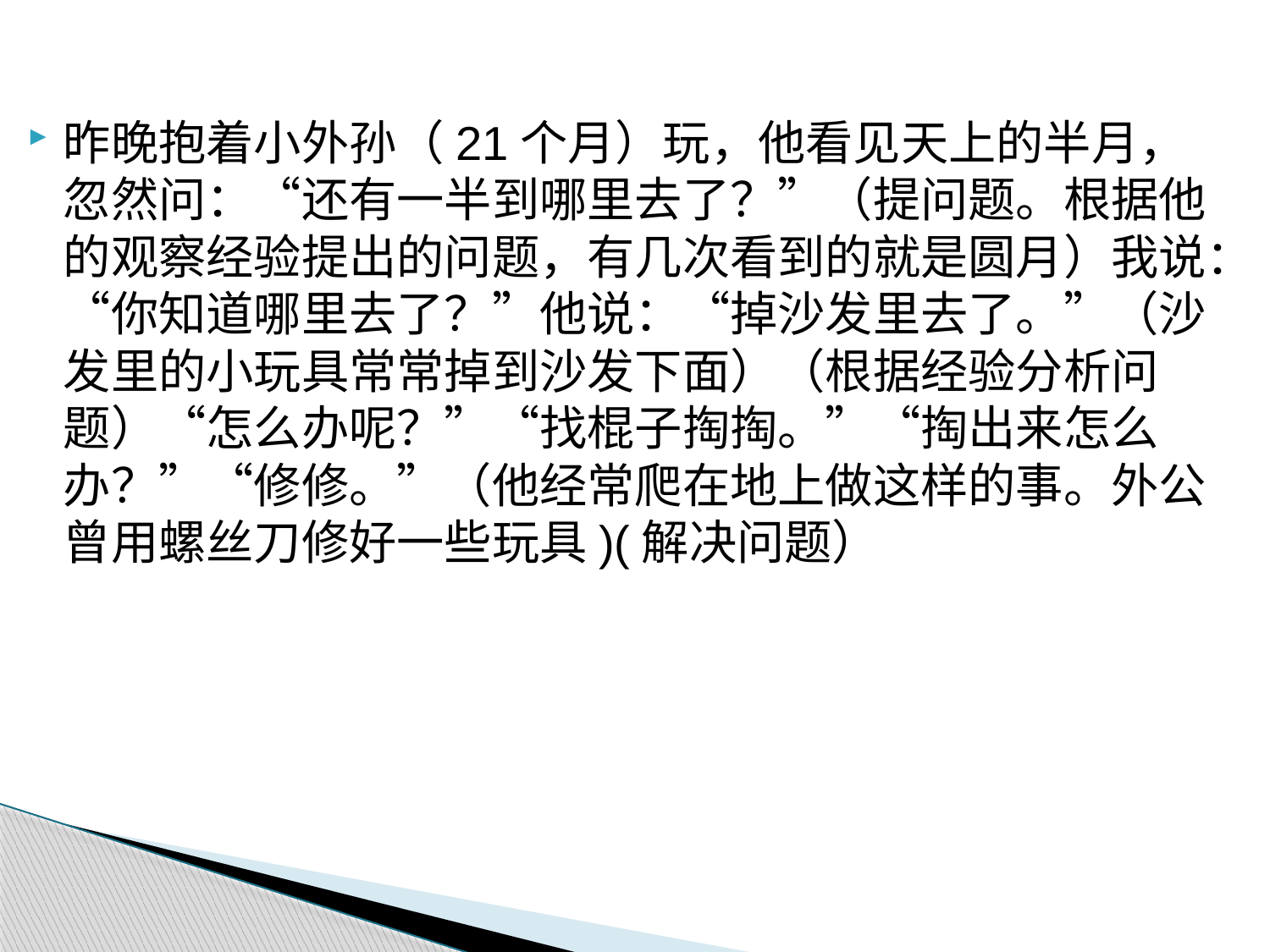

昨晚抱着小外孙（21个月）玩，他看见天上的半月，忽然问：“还有一半到哪里去了？”（提问题。根据他的观察经验提出的问题，有几次看到的就是圆月）我说：“你知道哪里去了？”他说：“掉沙发里去了。”（沙发里的小玩具常常掉到沙发下面）（根据经验分析问题）“怎么办呢？”“找棍子掏掏。”“掏出来怎么办？”“修修。”（他经常爬在地上做这样的事。外公曾用螺丝刀修好一些玩具)(解决问题）